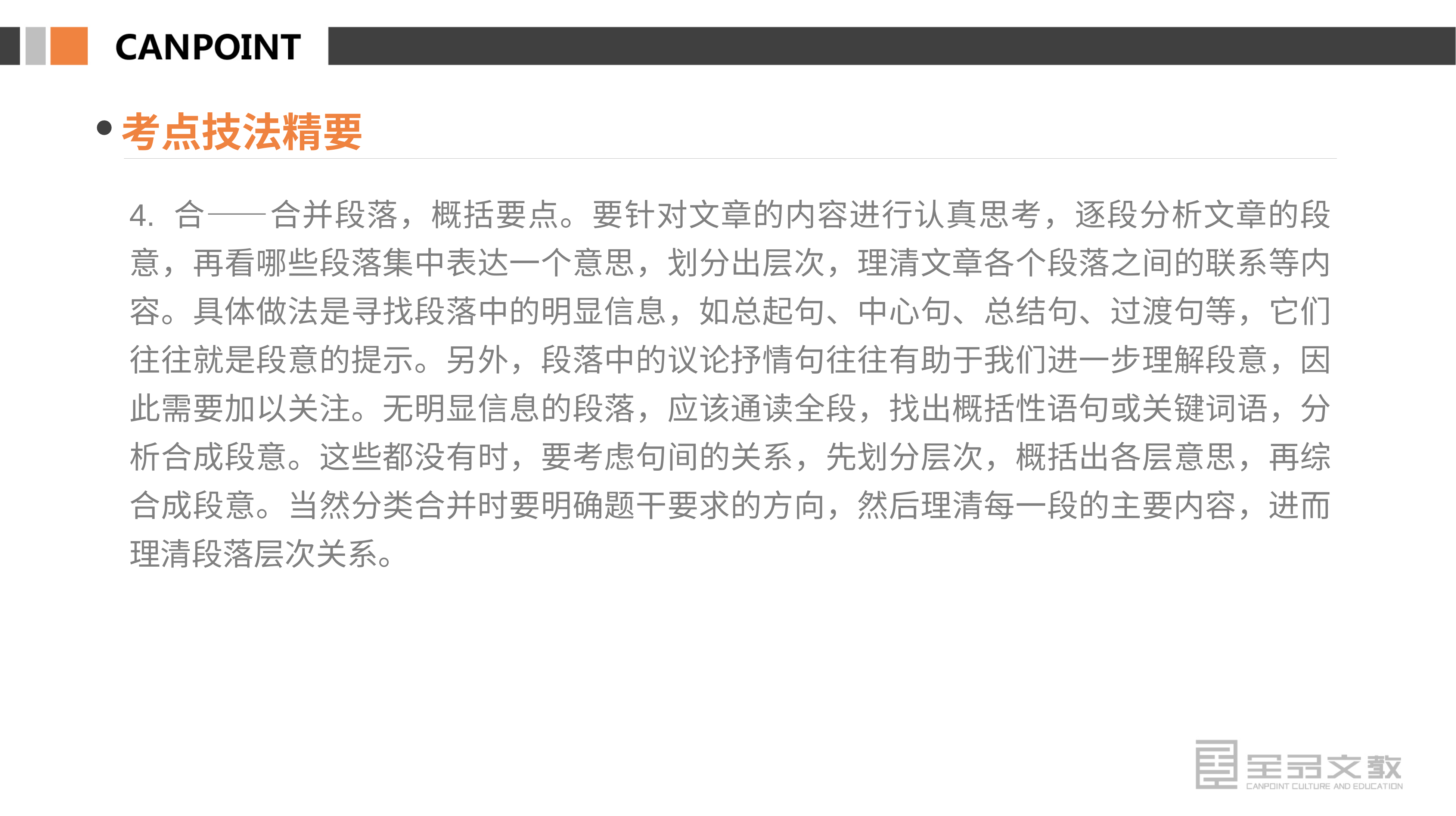

考点技法精要

4. 合——合并段落，概括要点。要针对文章的内容进行认真思考，逐段分析文章的段意，再看哪些段落集中表达一个意思，划分出层次，理清文章各个段落之间的联系等内容。具体做法是寻找段落中的明显信息，如总起句、中心句、总结句、过渡句等，它们往往就是段意的提示。另外，段落中的议论抒情句往往有助于我们进一步理解段意，因此需要加以关注。无明显信息的段落，应该通读全段，找出概括性语句或关键词语，分析合成段意。这些都没有时，要考虑句间的关系，先划分层次，概括出各层意思，再综合成段意。当然分类合并时要明确题干要求的方向，然后理清每一段的主要内容，进而理清段落层次关系。